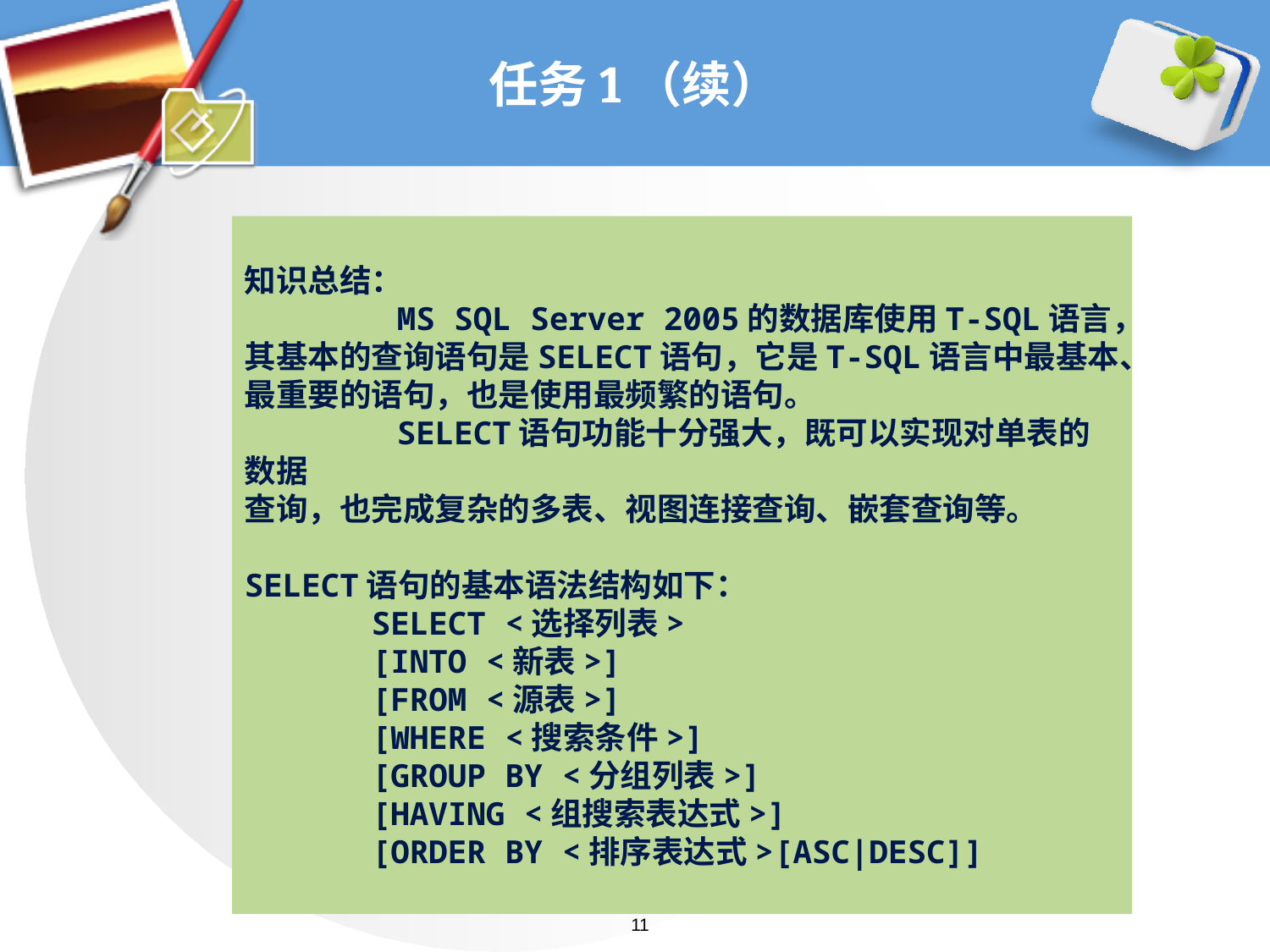

# 任务1（续）

知识总结：
        MS SQL Server 2005的数据库使用T-SQL语言，其基本的查询语句是SELECT语句，它是T-SQL语言中最基本、最重要的语句，也是使用最频繁的语句。
        SELECT语句功能十分强大，既可以实现对单表的数据
查询，也完成复杂的多表、视图连接查询、嵌套查询等。

SELECT语句的基本语法结构如下：
	SELECT <选择列表>
	[INTO <新表>]
	[FROM <源表>]
	[WHERE <搜索条件>]
	[GROUP BY <分组列表>]
	[HAVING <组搜索表达式>]
	[ORDER BY <排序表达式>[ASC|DESC]]

11